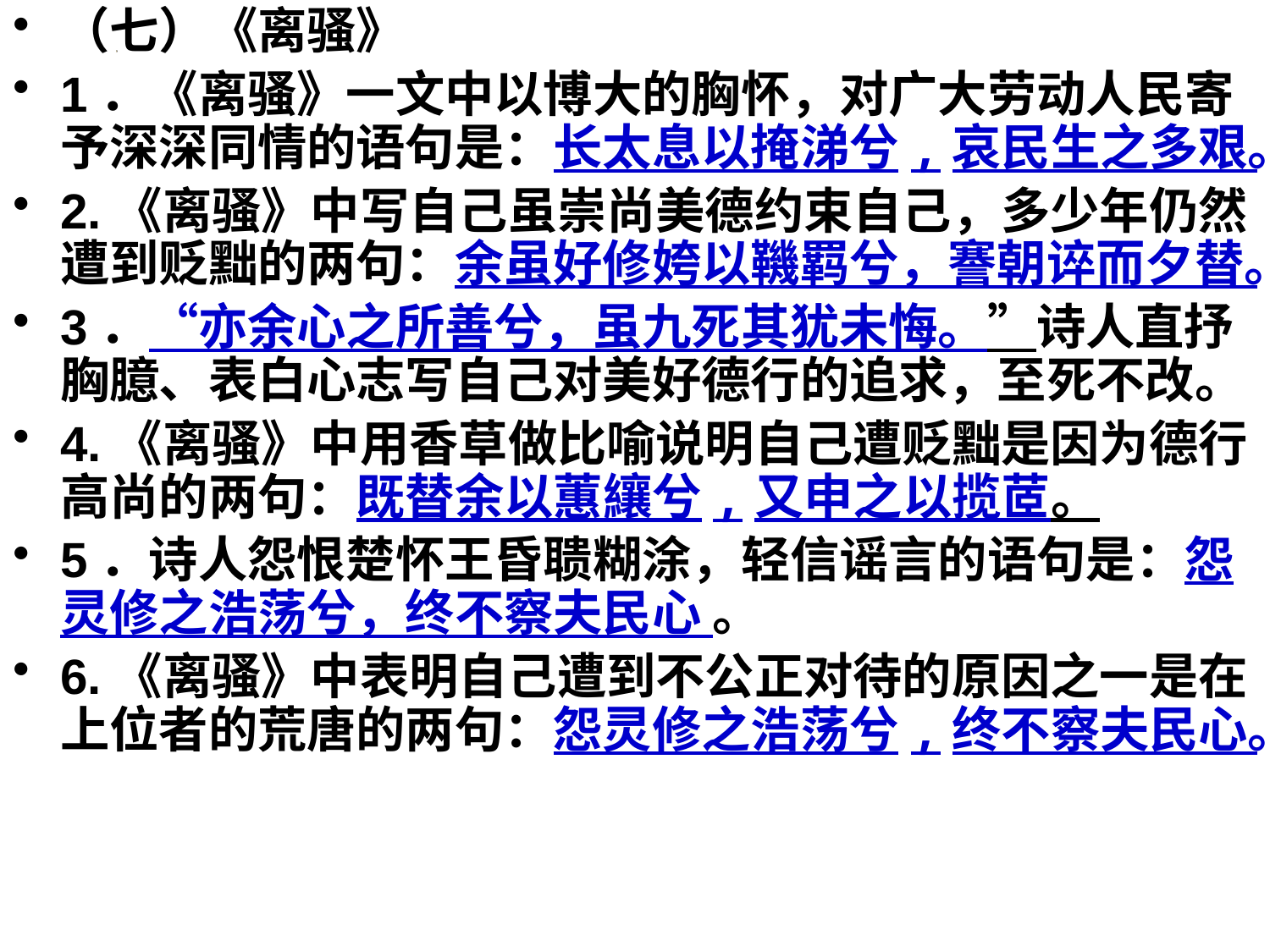

（七）《离骚》
1．《离骚》一文中以博大的胸怀，对广大劳动人民寄予深深同情的语句是：长太息以掩涕兮,哀民生之多艰。
2.《离骚》中写自己虽崇尚美德约束自己，多少年仍然遭到贬黜的两句：余虽好修姱以鞿羁兮，謇朝谇而夕替。
3．“亦余心之所善兮，虽九死其犹未悔。”诗人直抒胸臆、表白心志写自己对美好德行的追求，至死不改。
4.《离骚》中用香草做比喻说明自己遭贬黜是因为德行高尚的两句：既替余以蕙纕兮,又申之以揽茝。
5．诗人怨恨楚怀王昏聩糊涂，轻信谣言的语句是：怨灵修之浩荡兮，终不察夫民心 。
6.《离骚》中表明自己遭到不公正对待的原因之一是在上位者的荒唐的两句：怨灵修之浩荡兮,终不察夫民心。
#